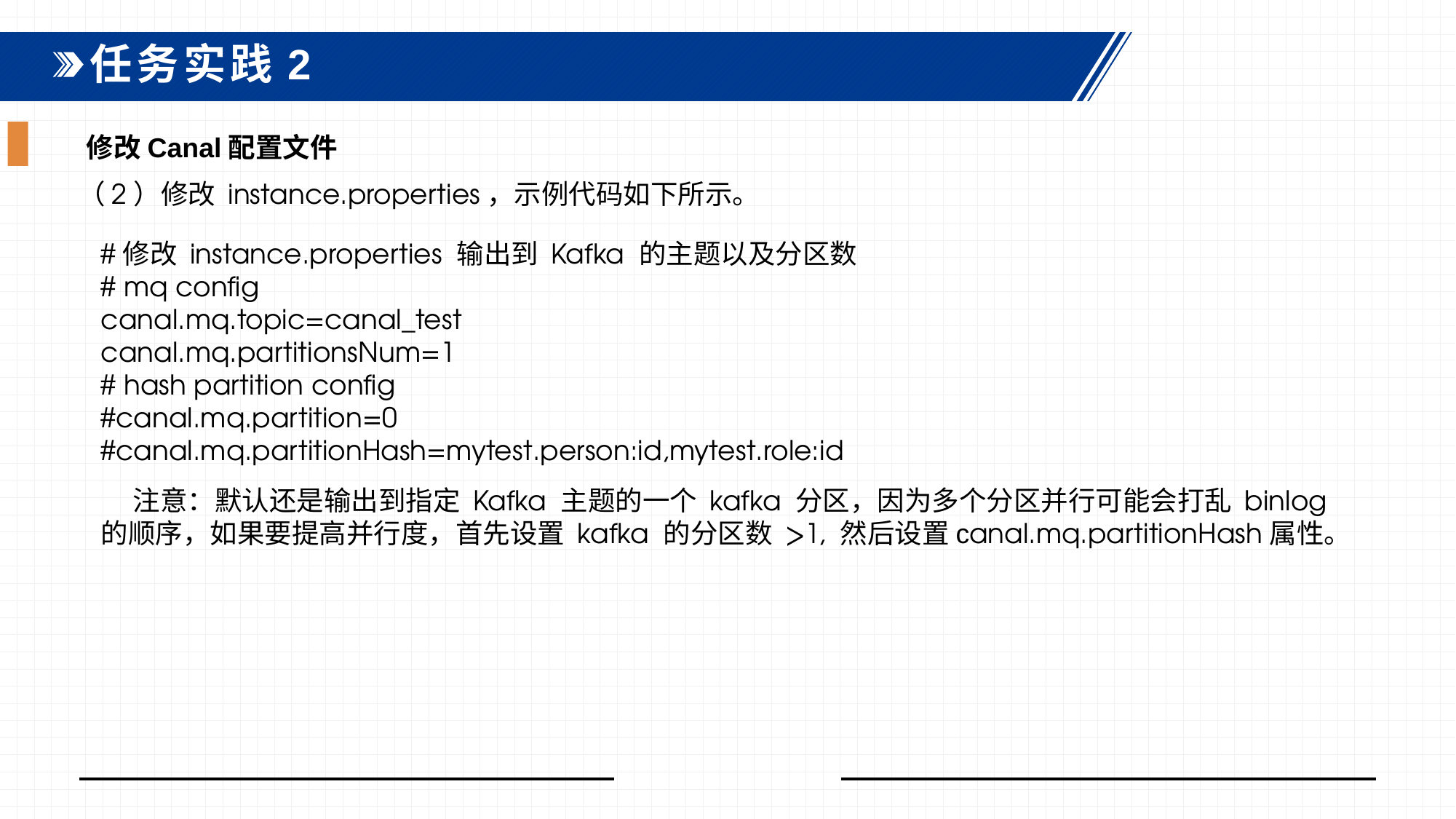

任务实践2
修改Canal配置文件
（2）修改 instance.properties，示例代码如下所示。
#修改 instance.properties 输出到 Kafka 的主题以及分区数
# mq config
canal.mq.topic=canal_test
canal.mq.partitionsNum=1
# hash partition config
#canal.mq.partition=0
#canal.mq.partitionHash=mytest.person:id,mytest.role:id
注意：默认还是输出到指定 Kafka 主题的一个 kafka 分区，因为多个分区并行可能会打乱 binlog 的顺序，如果要提高并行度，首先设置 kafka 的分区数 >1, 然后设置canal.mq.partitionHash属性。